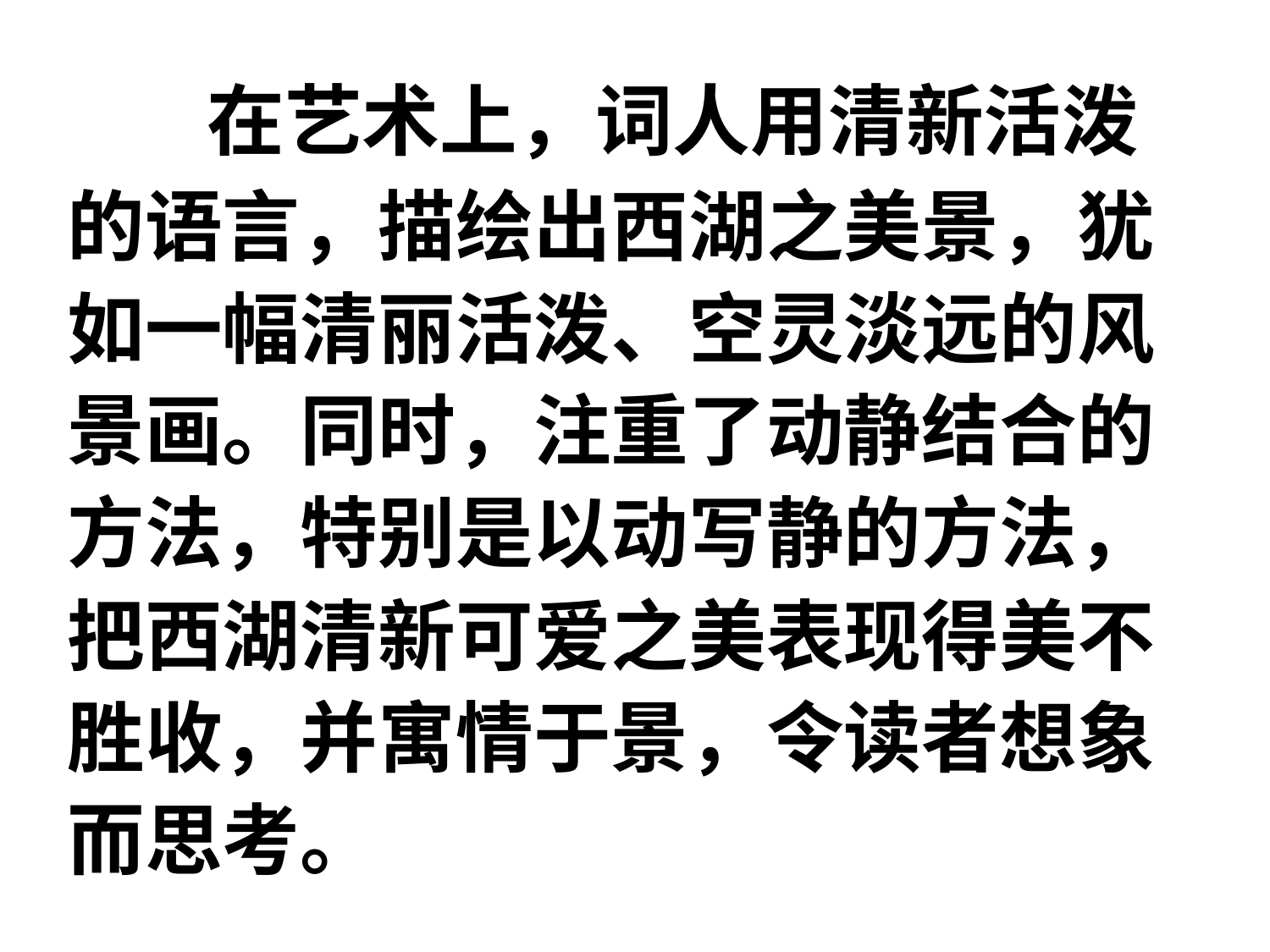

在艺术上，词人用清新活泼的语言，描绘出西湖之美景，犹如一幅清丽活泼、空灵淡远的风景画。同时，注重了动静结合的方法，特别是以动写静的方法，把西湖清新可爱之美表现得美不胜收，并寓情于景，令读者想象而思考。